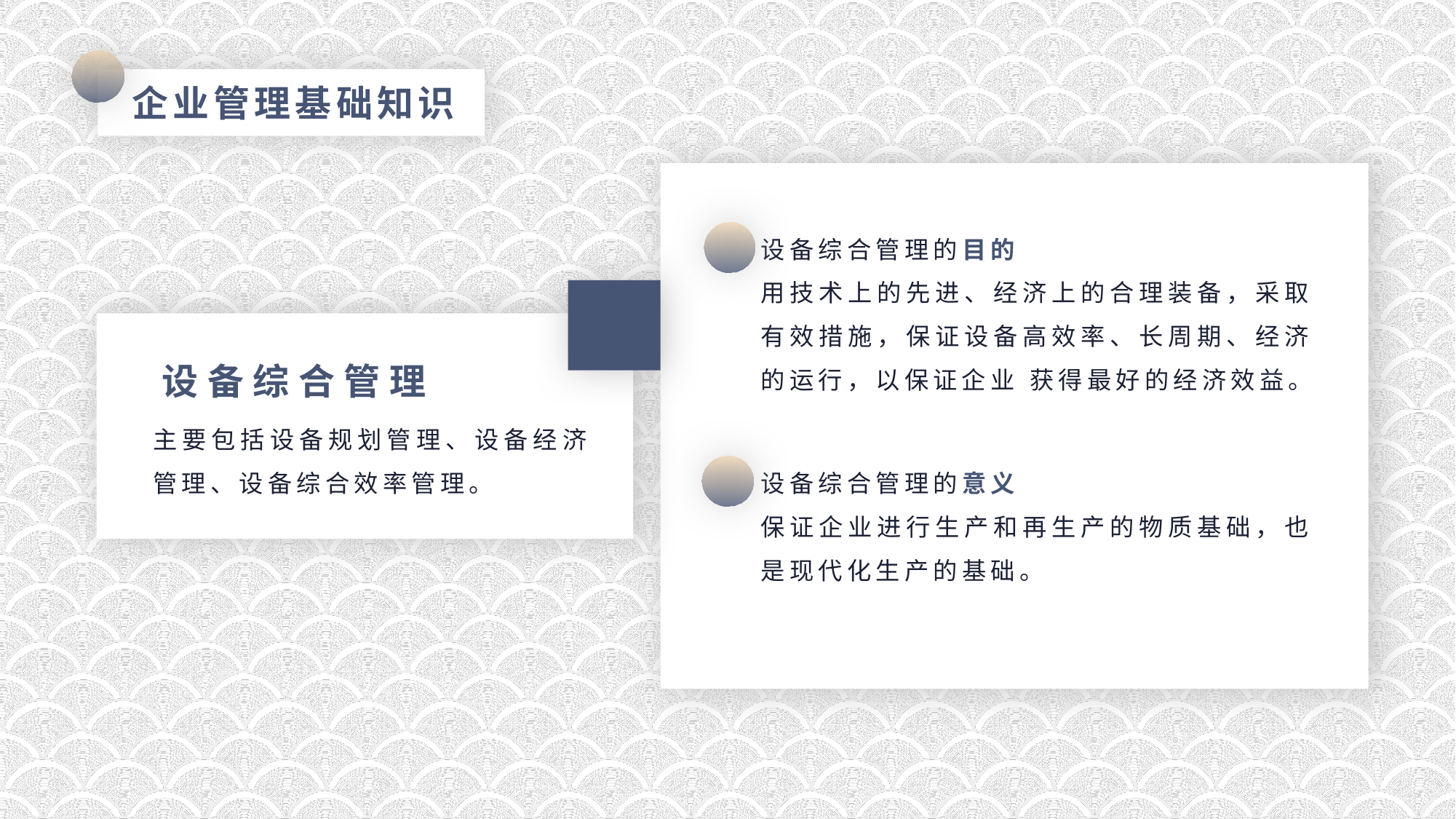

设备综合管理的目的
用技术上的先进、经济上的合理装备，采取有效措施，保证设备高效率、长周期、经济的运行，以保证企业 获得最好的经济效益。

设备综合管理
主要包括设备规划管理、设备经济管理、设备综合效率管理。
设备综合管理的意义
保证企业进行生产和再生产的物质基础，也是现代化生产的基础。